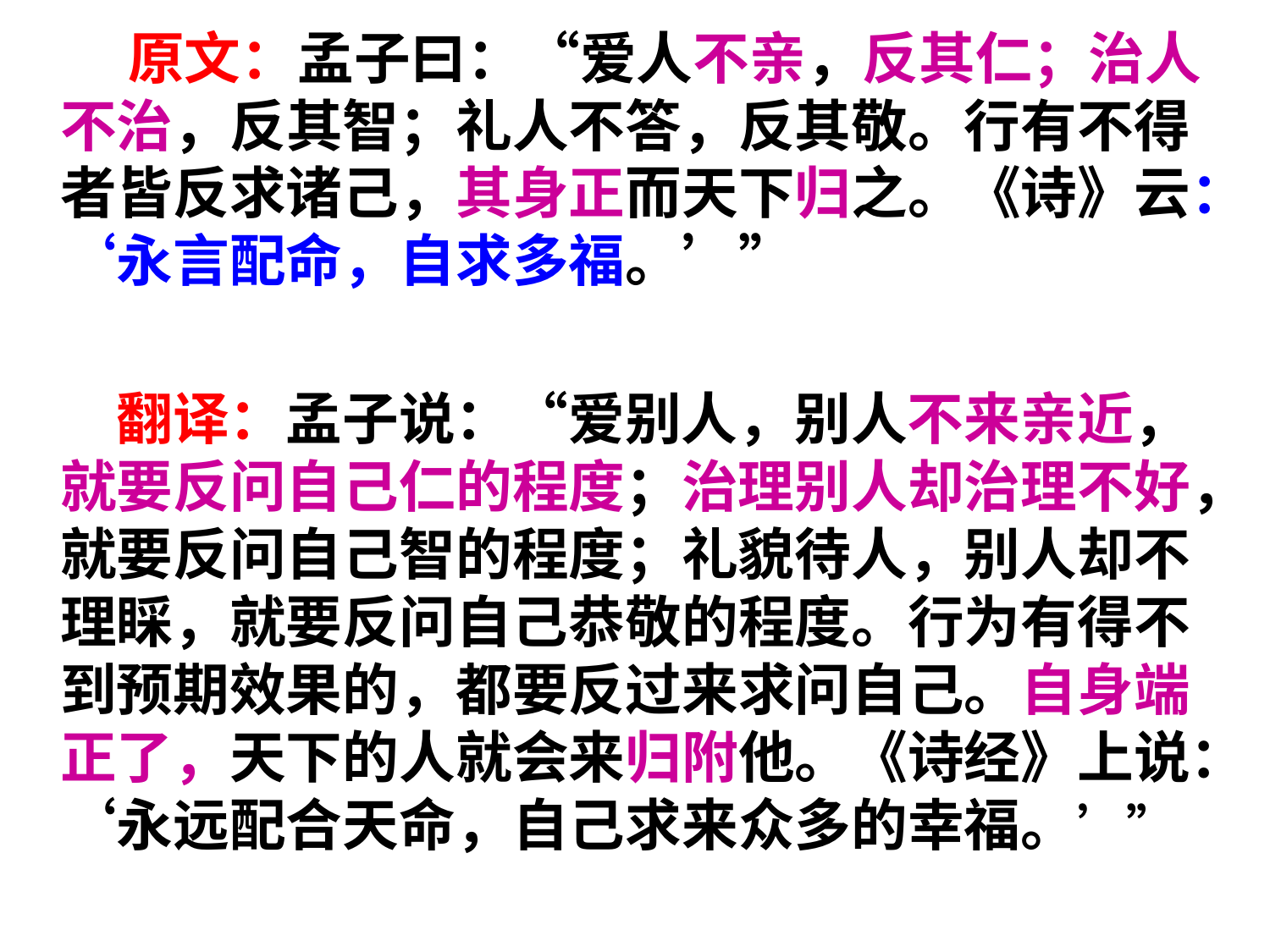

# 原文：孟子曰：“爱人不亲，反其仁；治人不治，反其智；礼人不答，反其敬。行有不得者皆反求诸己，其身正而天下归之。《诗》云：‘永言配命，自求多福。’”

       翻译：孟子说：“爱别人，别人不来亲近，就要反问自己仁的程度；治理别人却治理不好，就要反问自己智的程度；礼貌待人，别人却不理睬，就要反问自己恭敬的程度。行为有得不到预期效果的，都要反过来求问自己。自身端正了，天下的人就会来归附他。《诗经》上说：‘永远配合天命，自己求来众多的幸福。’”